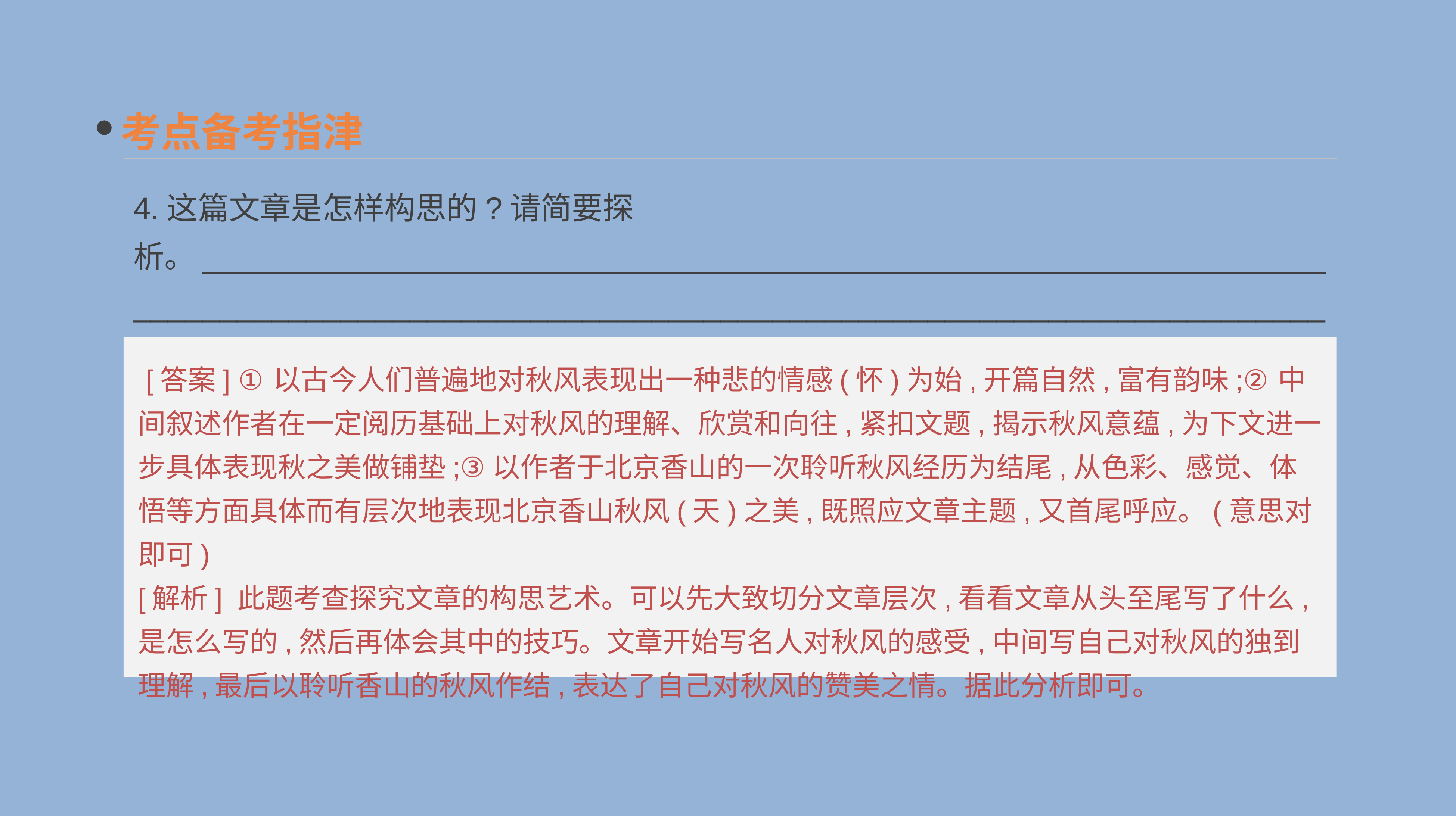

考点备考指津

4.这篇文章是怎样构思的?请简要探析。__________________________________________________________________________________________________________________________________________________________________________

 [答案] ①以古今人们普遍地对秋风表现出一种悲的情感(怀)为始,开篇自然,富有韵味;②中间叙述作者在一定阅历基础上对秋风的理解、欣赏和向往,紧扣文题,揭示秋风意蕴,为下文进一步具体表现秋之美做铺垫;③以作者于北京香山的一次聆听秋风经历为结尾,从色彩、感觉、体悟等方面具体而有层次地表现北京香山秋风(天)之美,既照应文章主题,又首尾呼应。(意思对即可)
[解析] 此题考查探究文章的构思艺术。可以先大致切分文章层次,看看文章从头至尾写了什么,是怎么写的,然后再体会其中的技巧。文章开始写名人对秋风的感受,中间写自己对秋风的独到理解,最后以聆听香山的秋风作结,表达了自己对秋风的赞美之情。据此分析即可。